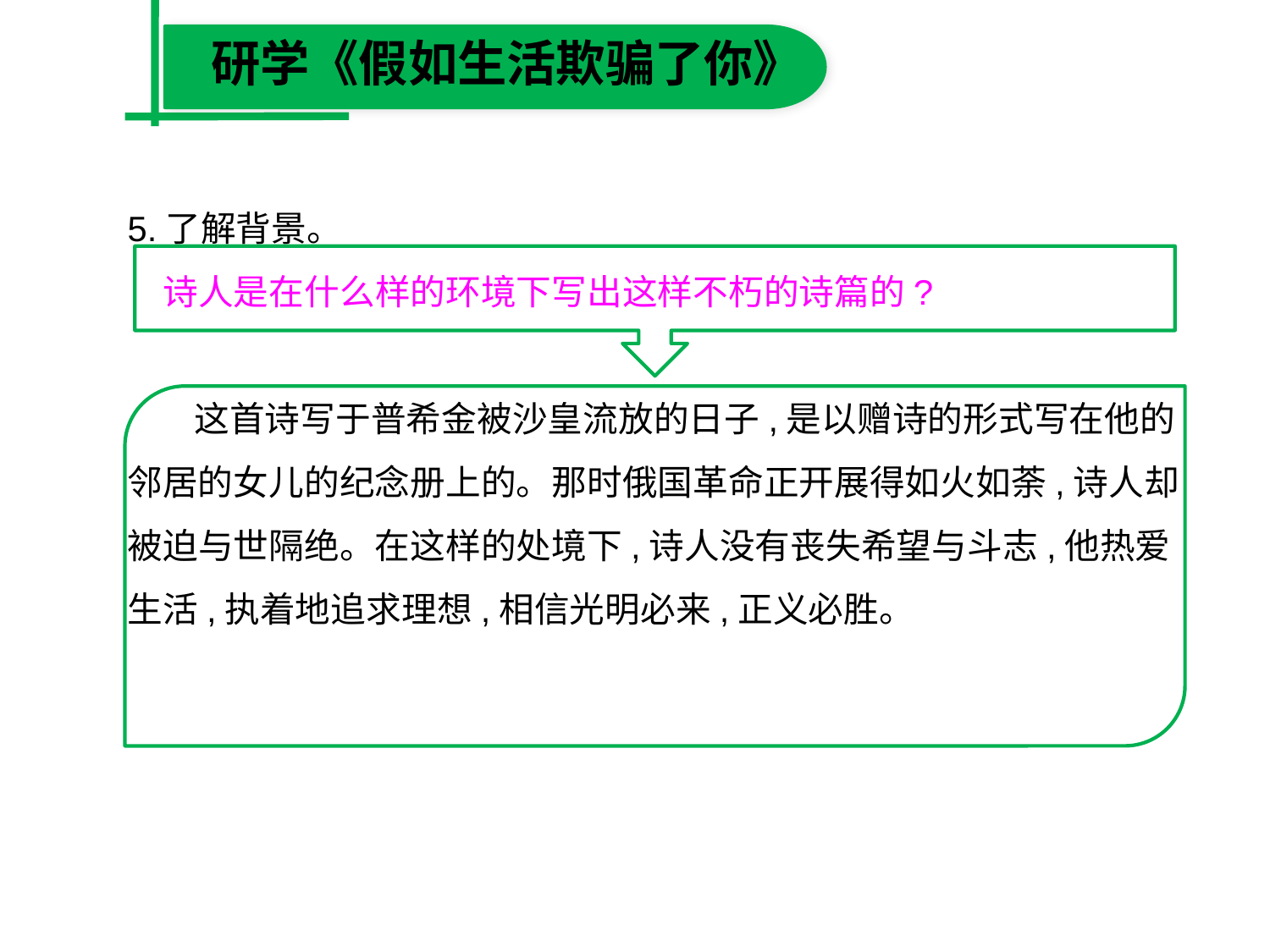

研学《假如生活欺骗了你》

5.了解背景。
　诗人是在什么样的环境下写出这样不朽的诗篇的?

　    这首诗写于普希金被沙皇流放的日子,是以赠诗的形式写在他的邻居的女儿的纪念册上的。那时俄国革命正开展得如火如荼,诗人却被迫与世隔绝。在这样的处境下,诗人没有丧失希望与斗志,他热爱生活,执着地追求理想,相信光明必来,正义必胜。